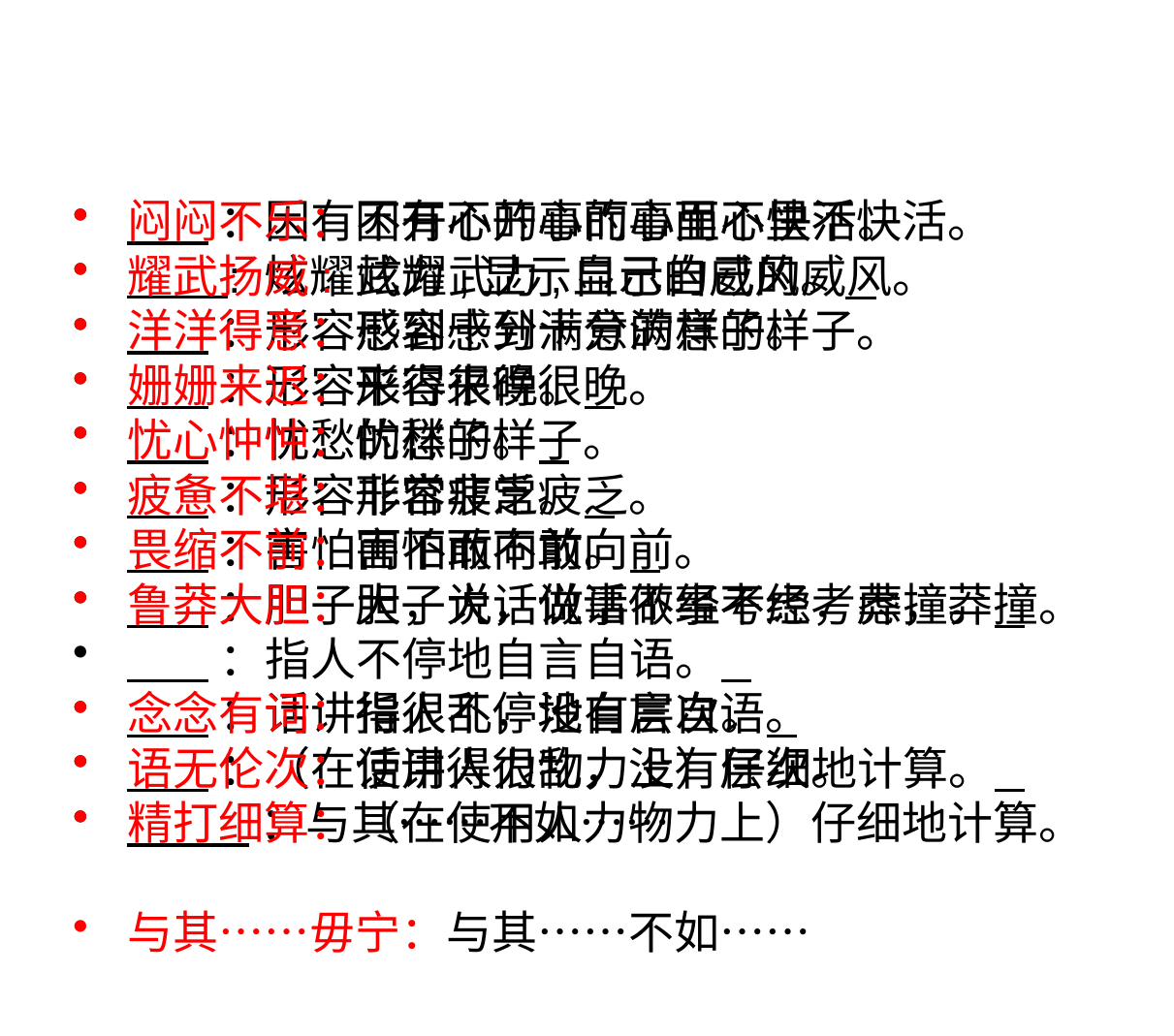

：因有不开心的事而心里不快活。
        : 炫耀武力,显示自己的威风。
        ：形容感到十分满意的样子。
        ：形容来得很晚。
        ：忧愁的样子。
        ：形容非常疲乏。
        ：害怕而不敢向前。
        ：胆子大，说话做事不经考虑，莽撞。
        ：指人不停地自言自语。
        ：话讲得很乱，没有层次。
        ：（在使用人力物力上）仔细地计算。
            ：与其……不如……
闷闷不乐：因有不开心的事而心里不快活。
耀武扬威: 炫耀武力,显示自己的威风。
洋洋得意：形容感到十分满意的样子。
姗姗来迟：形容来得很晚。
忧心忡忡：忧愁的样子。
疲惫不堪：形容非常疲乏。
畏缩不前：害怕而不敢向前。
鲁莽大胆：胆子大，说话做事不经考虑，莽撞。
念念有词：指人不停地自言自语。
语无伦次：话讲得很乱，没有层次。
精打细算：（在使用人力物力上）仔细地计算。
与其……毋宁：与其……不如……